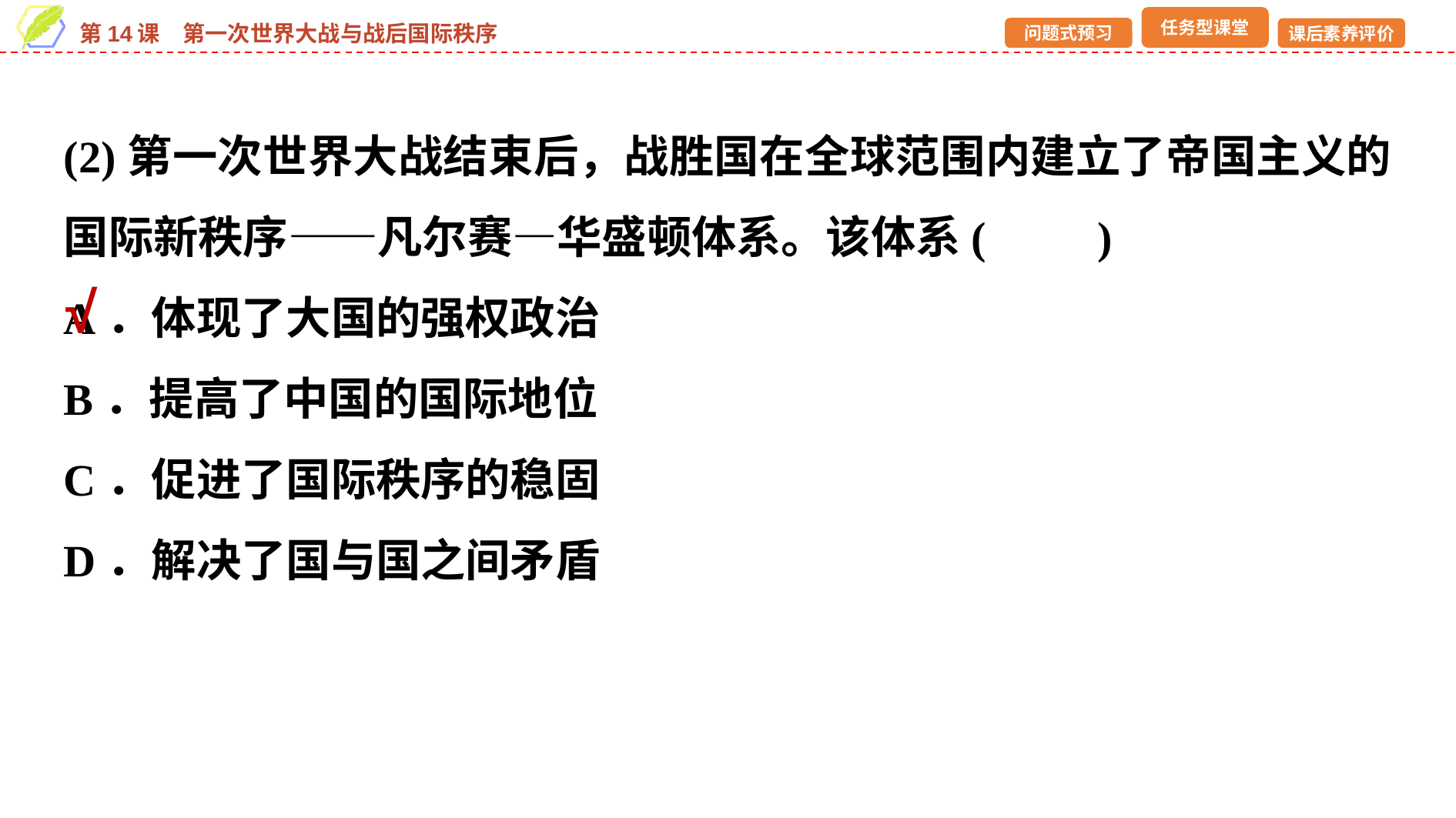

(2)第一次世界大战结束后，战胜国在全球范围内建立了帝国主义的国际新秩序——凡尔赛—华盛顿体系。该体系(　　)
A．体现了大国的强权政治
B．提高了中国的国际地位
C．促进了国际秩序的稳固
D．解决了国与国之间矛盾
√